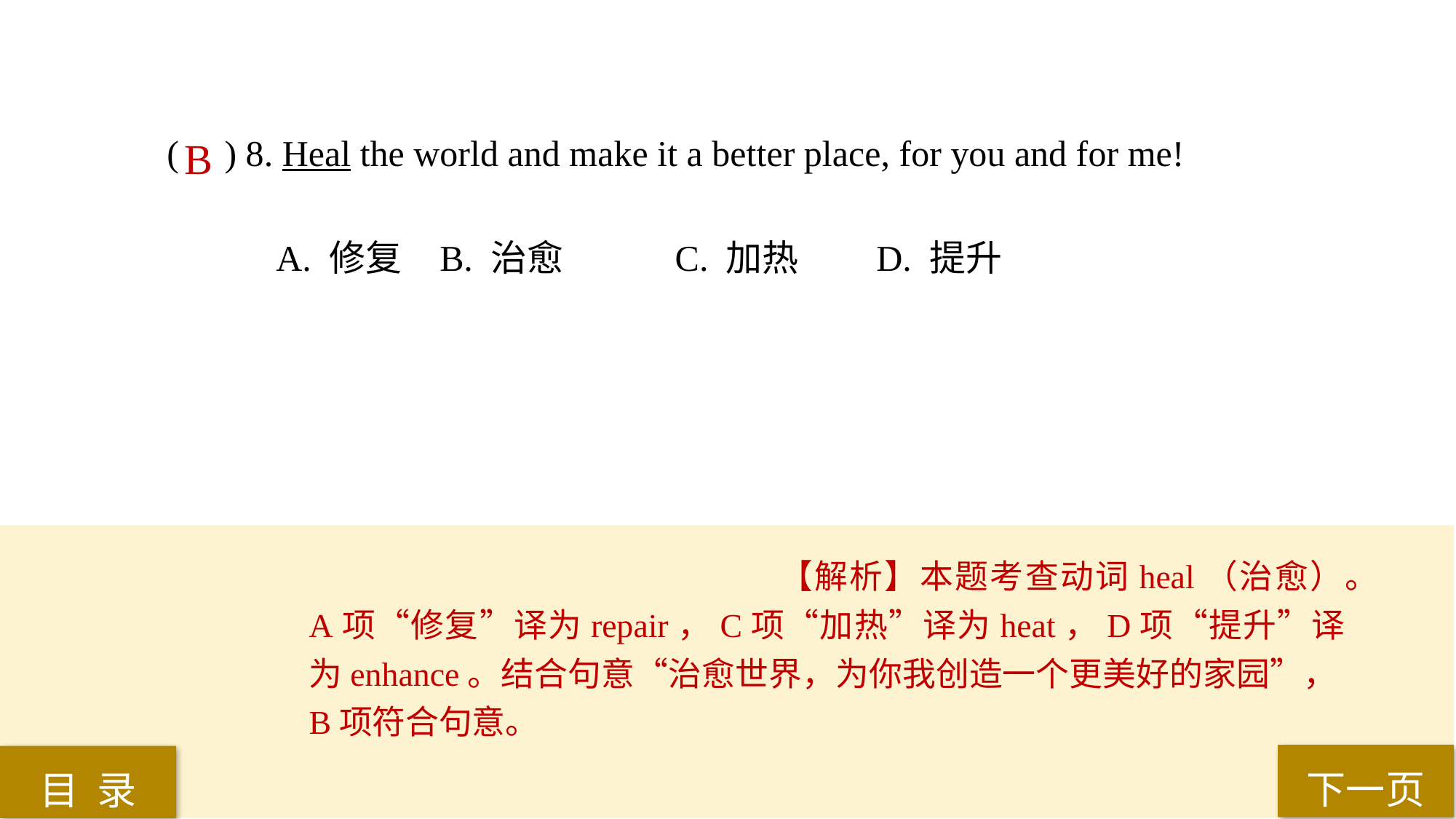

(     ) 8. Heal the world and make it a better place, for you and for me!

A. 修复 	B. 治愈	 C. 加热 	D. 提升
B
【解析】本题考查动词heal（治愈）。A项“修复”译为repair，C项“加热”译为heat，D项“提升”译为enhance。结合句意“治愈世界，为你我创造一个更美好的家园”，B项符合句意。